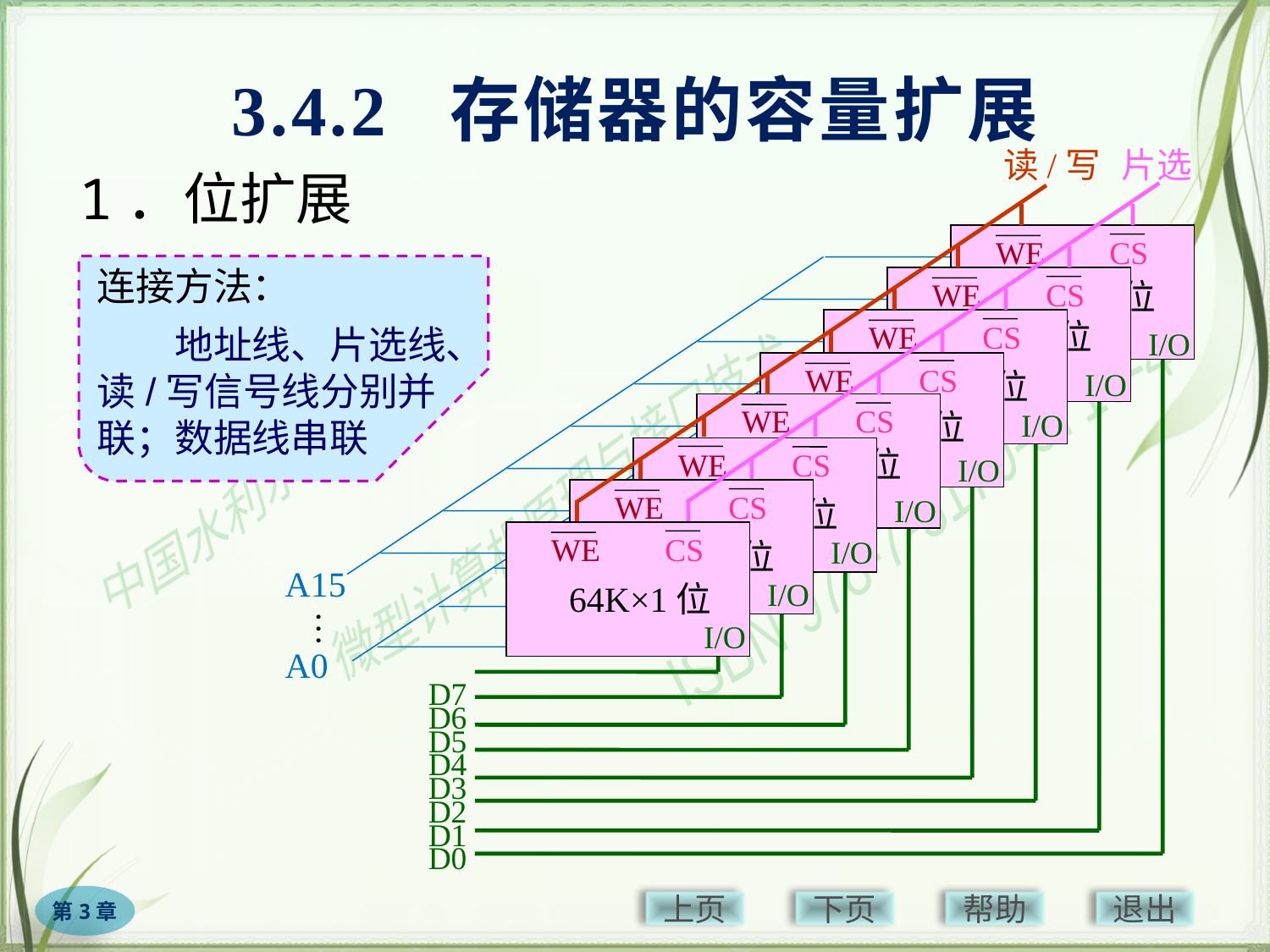

# 3.4.2  存储器的容量扩展
读/写

片选

1．位扩展

64K×1位
WE        CS

I/O

连接方法：
　　地址线、片选线、读/写信号线分别并联；数据线串联

A15
A0
…

64K×1位
WE        CS

I/O

64K×1位
WE        CS

I/O

64K×1位
WE        CS

I/O

D7
D6
D5
D4
D3
D2
D1
D0

64K×1位
WE        CS

I/O

64K×1位
WE        CS

I/O

64K×1位
WE        CS

I/O

64K×1位
WE        CS

I/O